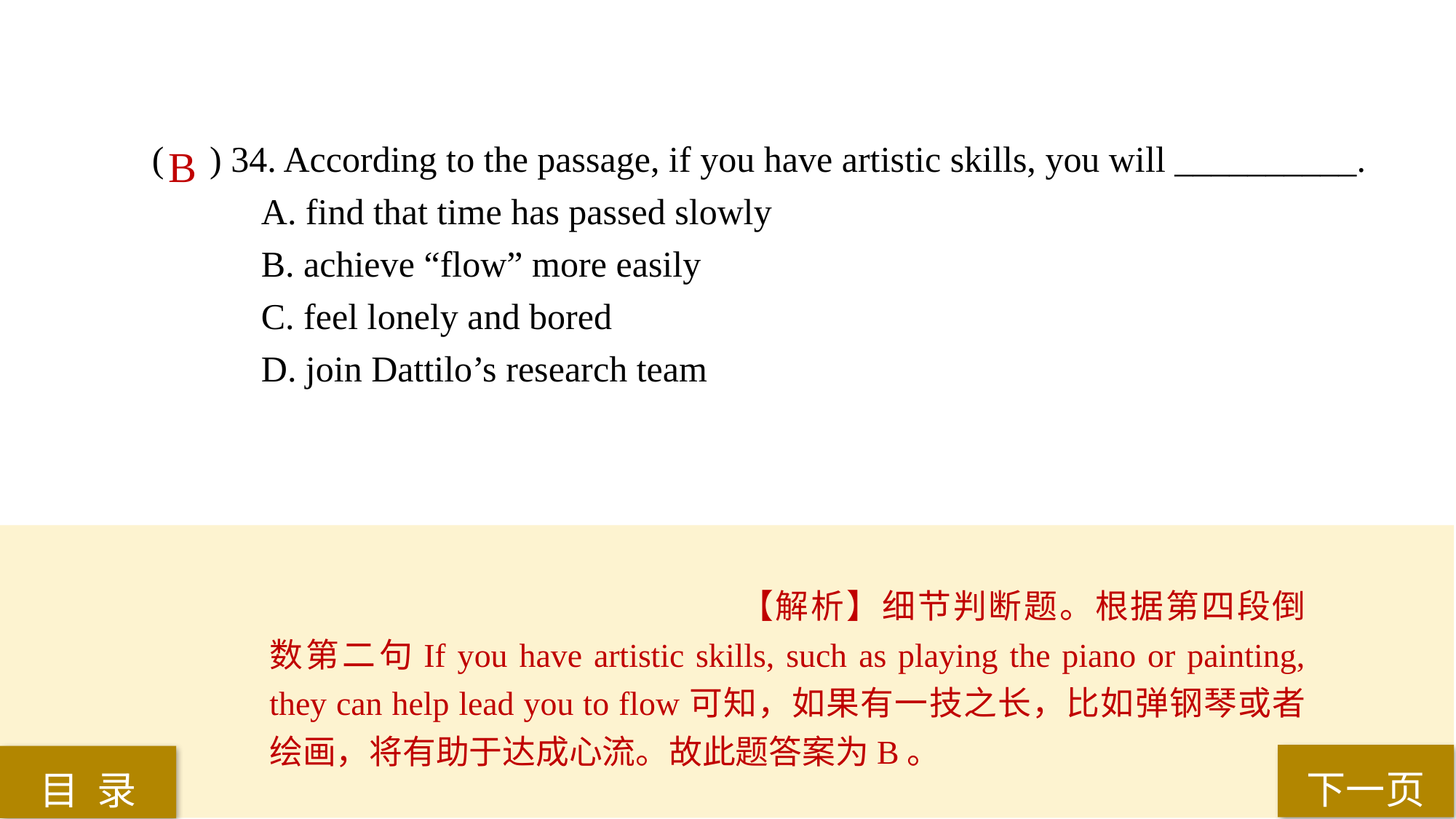

(     ) 34. According to the passage, if you have artistic skills, you will __________.
A. find that time has passed slowly
B. achieve “flow” more easily
C. feel lonely and bored
D. join Dattilo’s research team
B
【解析】细节判断题。根据第四段倒数第二句If you have artistic skills, such as playing the piano or painting, they can help lead you to flow可知，如果有一技之长，比如弹钢琴或者绘画，将有助于达成心流。故此题答案为B。